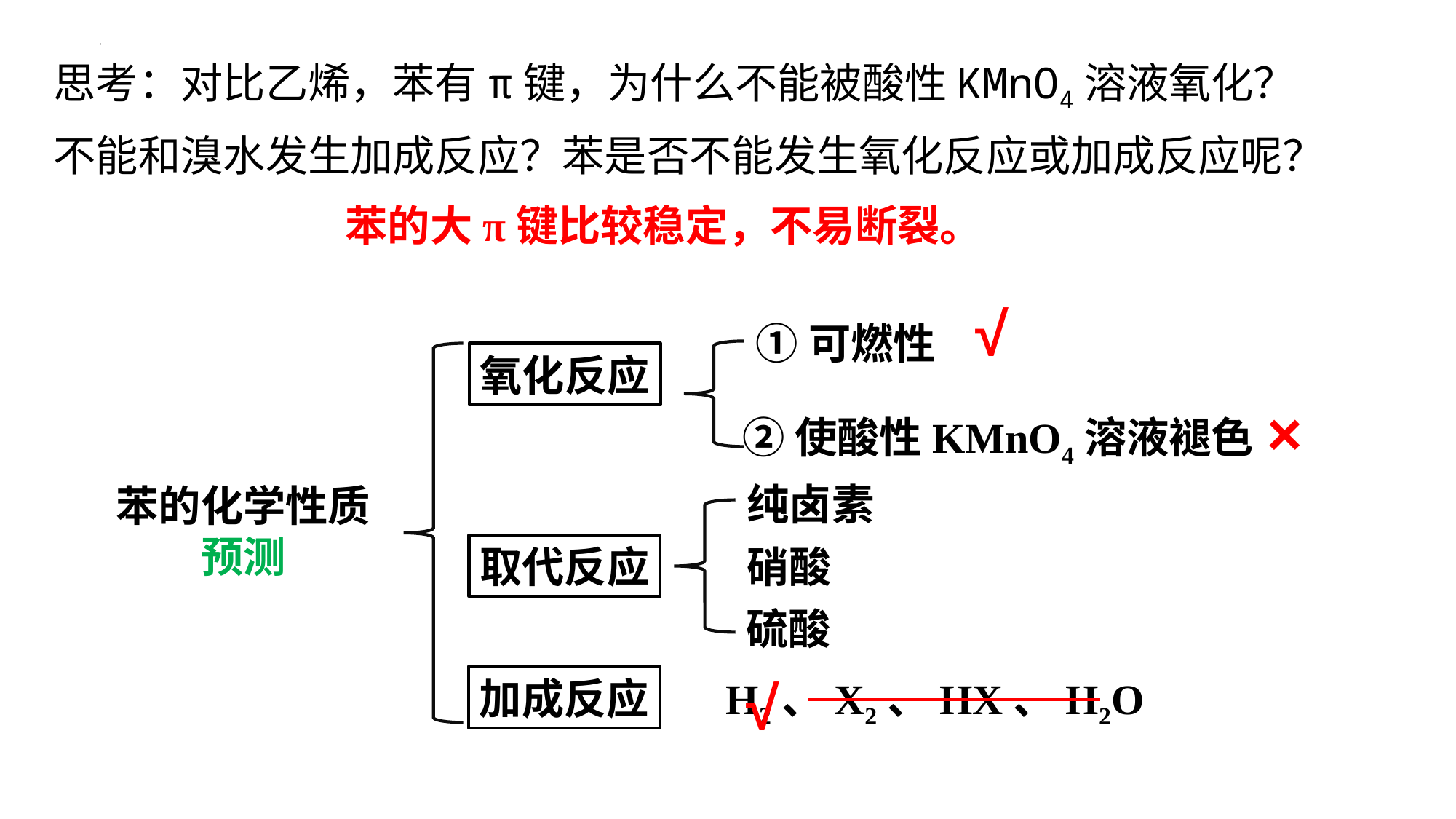

思考：对比乙烯，苯有π键，为什么不能被酸性KMnO4溶液氧化？
不能和溴水发生加成反应？苯是否不能发生氧化反应或加成反应呢？
苯的大π键比较稳定，不易断裂。
√
①可燃性

氧化反应
×
②使酸性KMnO4溶液褪色
纯卤素
苯的化学性质
预测

硝酸
取代反应
硫酸
√
加成反应
H2、X2、HX、H2O